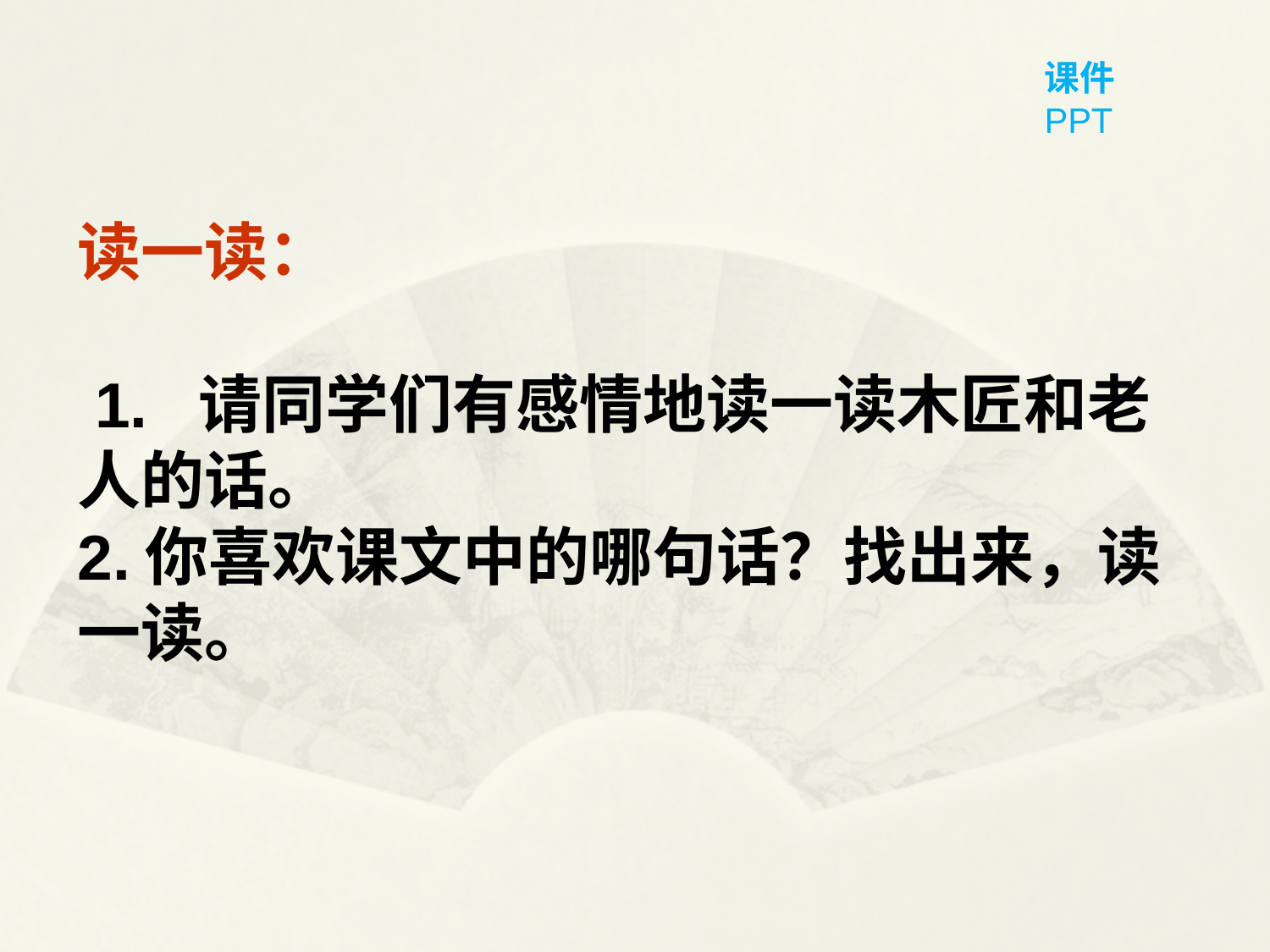

课件PPT
读一读：

 1.  请同学们有感情地读一读木匠和老人的话。
2.你喜欢课文中的哪句话？找出来，读一读。